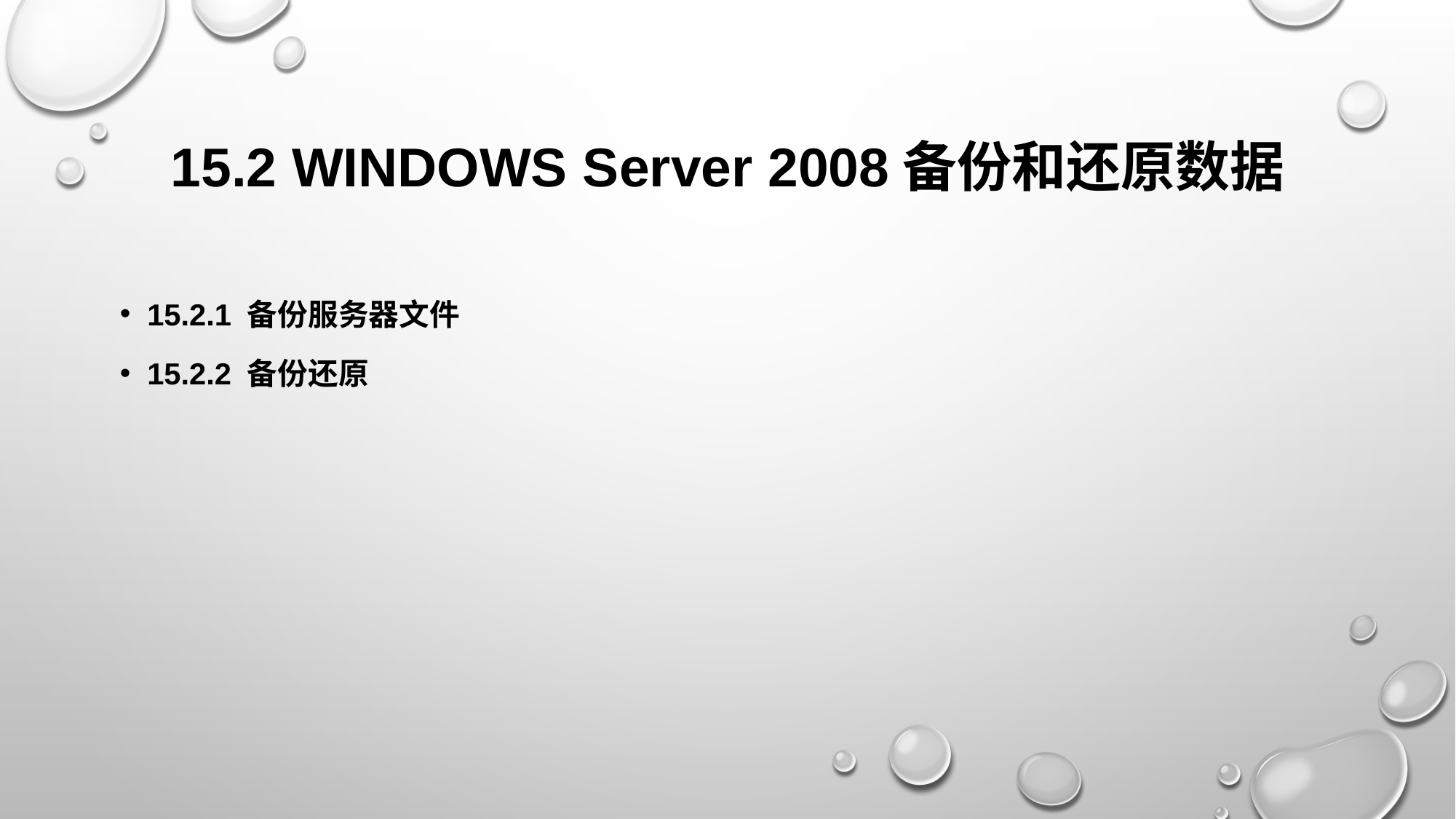

# 15.2 Windows Server 2008备份和还原数据
15.2.1 备份服务器文件
15.2.2 备份还原